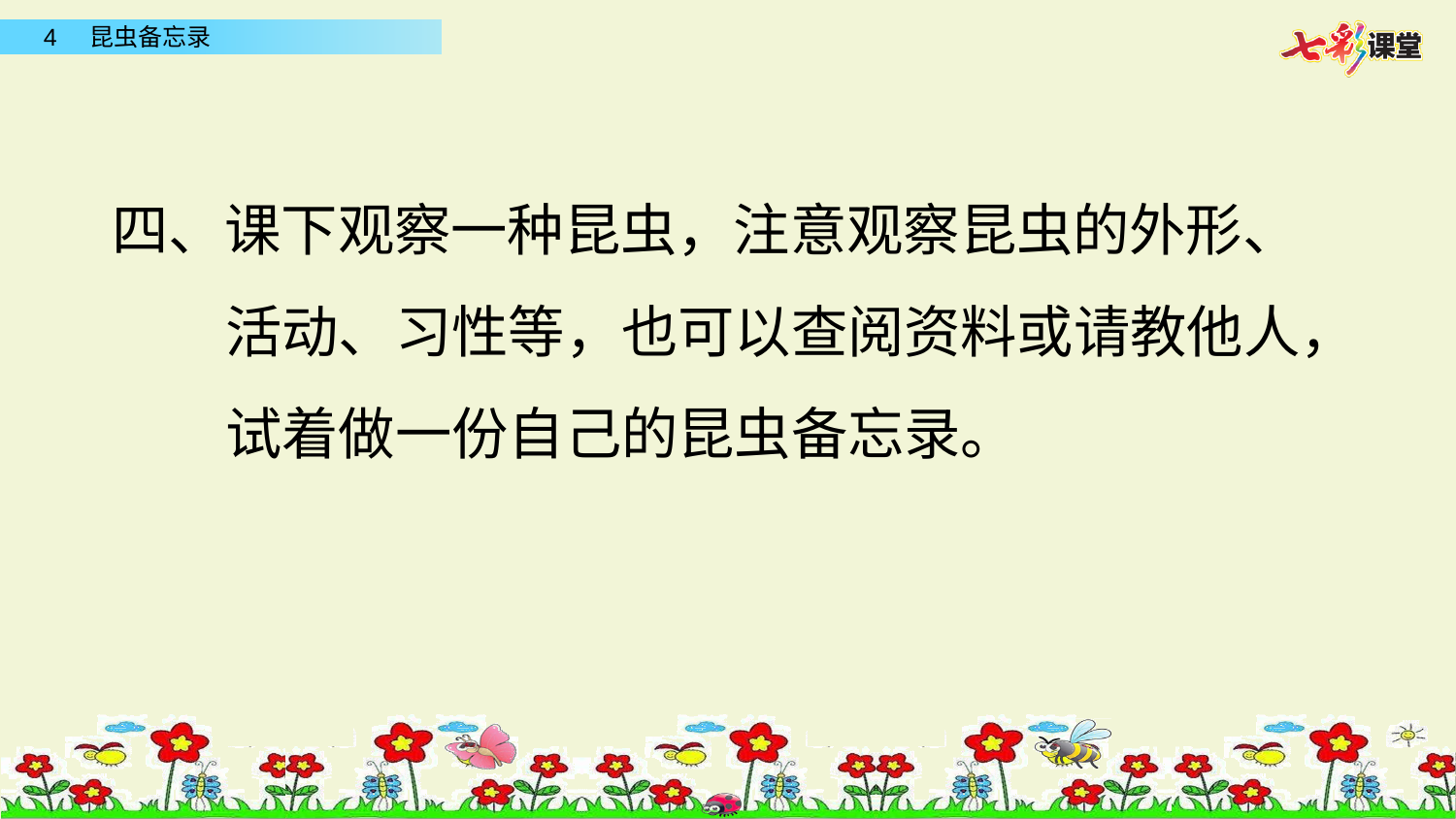

四、课下观察一种昆虫，注意观察昆虫的外形、活动、习性等，也可以查阅资料或请教他人，试着做一份自己的昆虫备忘录。